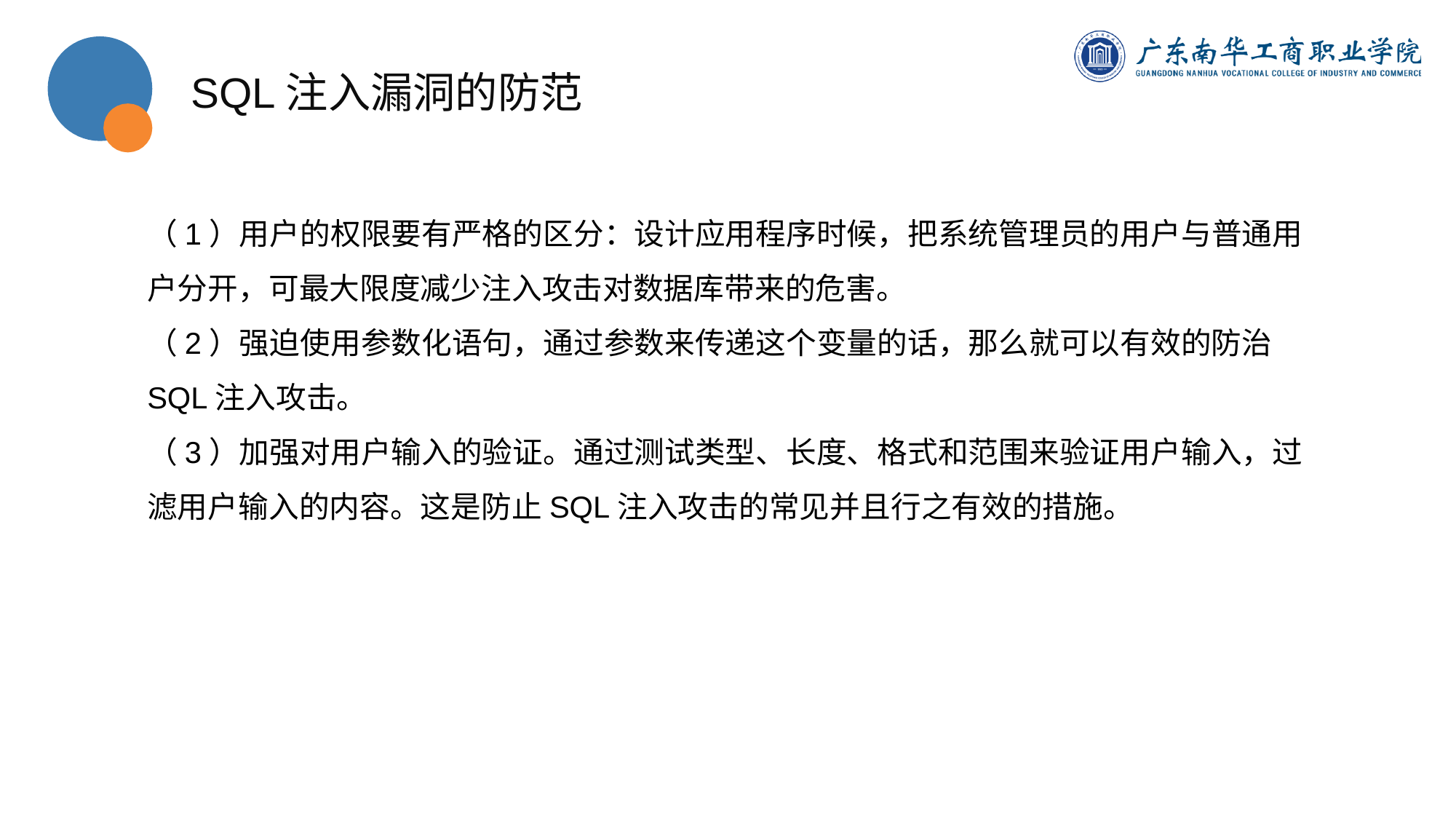

SQL注入漏洞的防范

（1）用户的权限要有严格的区分：设计应用程序时候，把系统管理员的用户与普通用户分开，可最大限度减少注入攻击对数据库带来的危害。
（2）强迫使用参数化语句，通过参数来传递这个变量的话，那么就可以有效的防治SQL注入攻击。
（3）加强对用户输入的验证。通过测试类型、长度、格式和范围来验证用户输入，过滤用户输入的内容。这是防止SQL注入攻击的常见并且行之有效的措施。